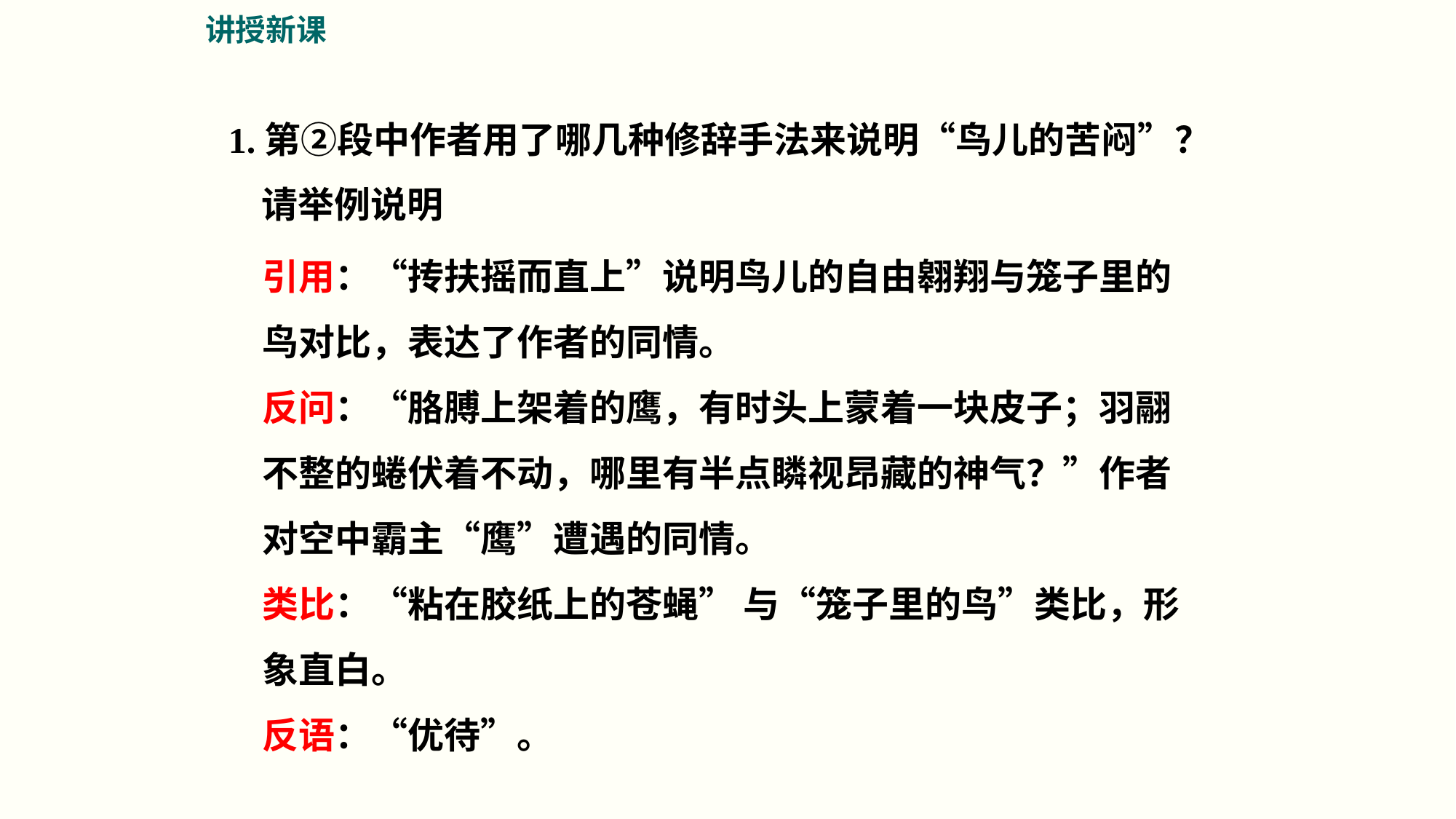

讲授新课
1.第②段中作者用了哪几种修辞手法来说明“鸟儿的苦闷”？
   请举例说明
引用：“抟扶摇而直上”说明鸟儿的自由翱翔与笼子里的鸟对比，表达了作者的同情。
反问：“胳膊上架着的鹰，有时头上蒙着一块皮子；羽翮不整的蜷伏着不动，哪里有半点瞵视昂藏的神气？”作者对空中霸主“鹰”遭遇的同情。
类比：“粘在胶纸上的苍蝇” 与“笼子里的鸟”类比，形象直白。
反语：“优待”。